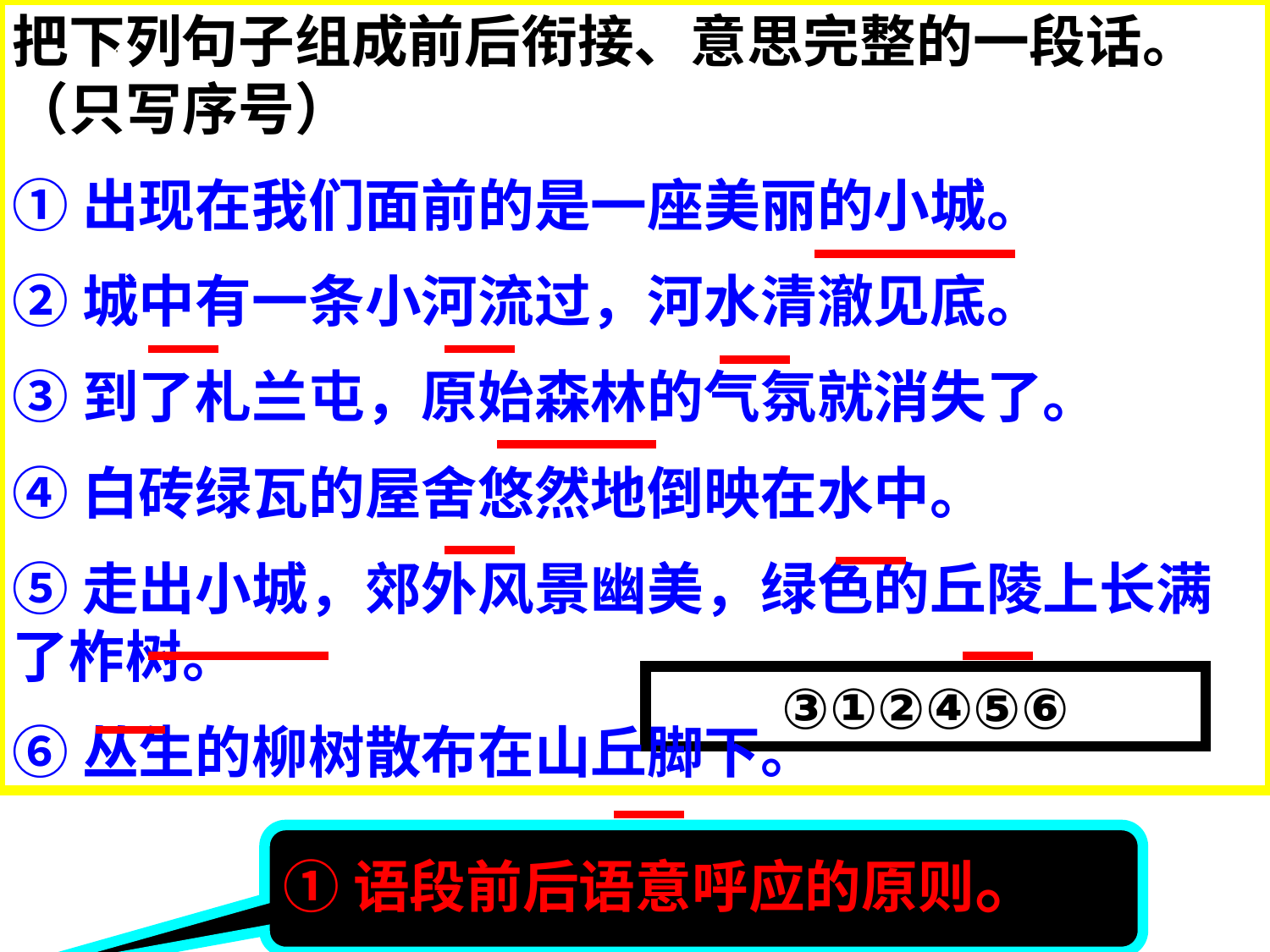

把下列句子组成前后衔接、意思完整的一段话。（只写序号）
①出现在我们面前的是一座美丽的小城。
②城中有一条小河流过，河水清澈见底。
③到了札兰屯，原始森林的气氛就消失了。
④白砖绿瓦的屋舍悠然地倒映在水中。
⑤走出小城，郊外风景幽美，绿色的丘陵上长满了柞树。
⑥丛生的柳树散布在山丘脚下。
③①②④⑤⑥
①语段前后语意呼应的原则。